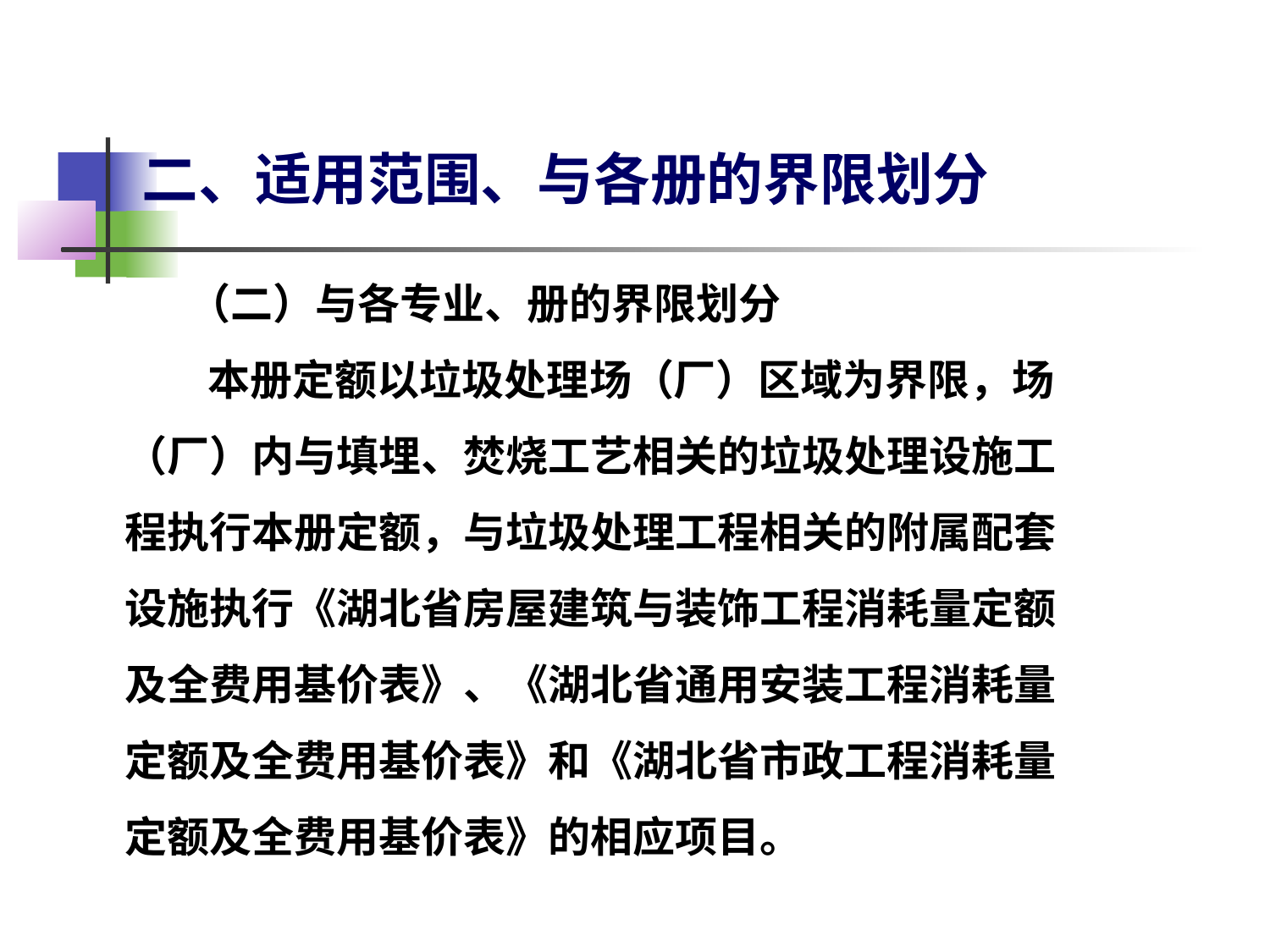

# 二、适用范围、与各册的界限划分
（二）与各专业、册的界限划分
 本册定额以垃圾处理场（厂）区域为界限，场（厂）内与填埋、焚烧工艺相关的垃圾处理设施工程执行本册定额，与垃圾处理工程相关的附属配套设施执行《湖北省房屋建筑与装饰工程消耗量定额及全费用基价表》、《湖北省通用安装工程消耗量定额及全费用基价表》和《湖北省市政工程消耗量定额及全费用基价表》的相应项目。